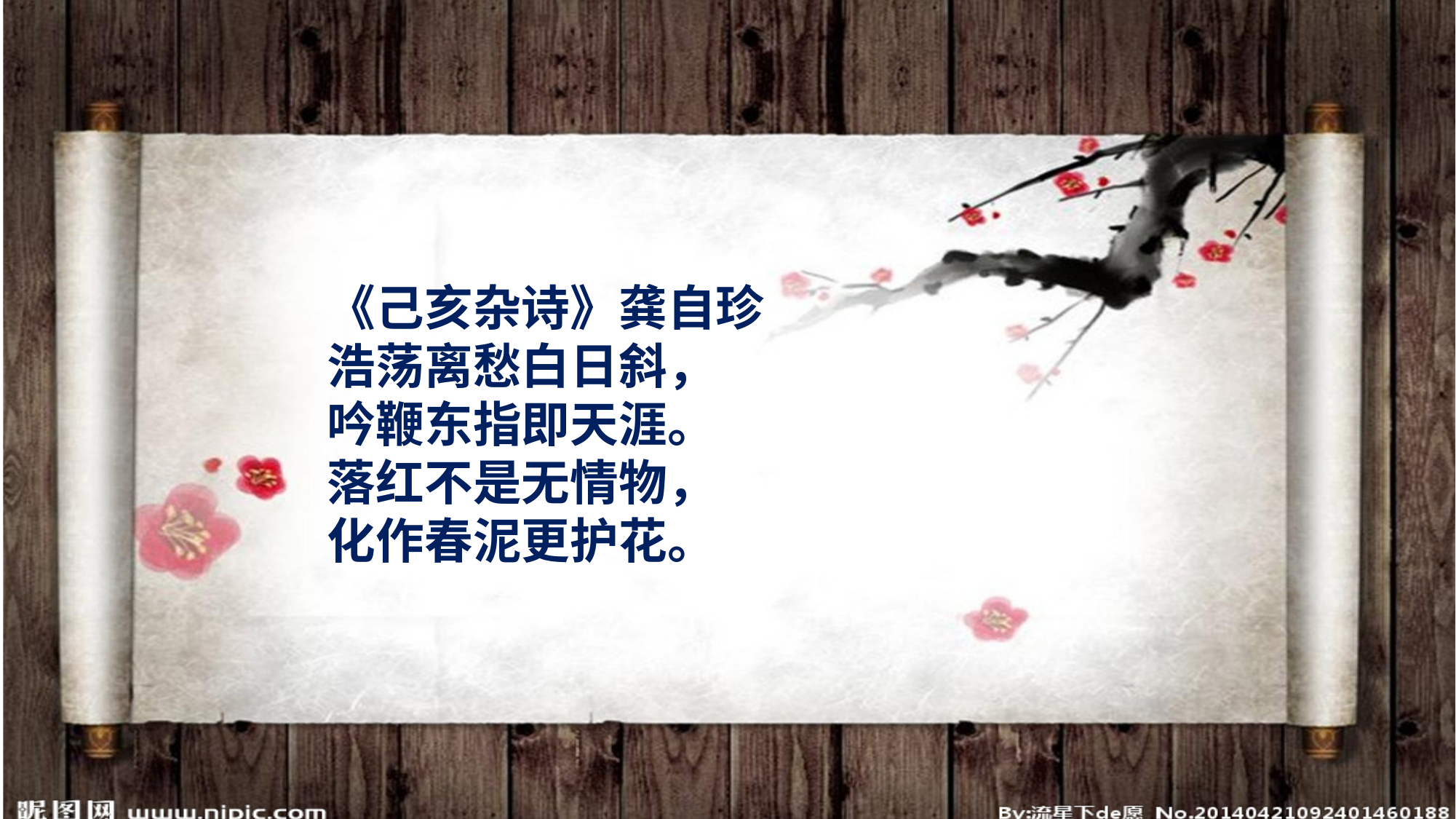

《己亥杂诗》龚自珍
浩荡离愁白日斜，
吟鞭东指即天涯。
落红不是无情物，
化作春泥更护花。